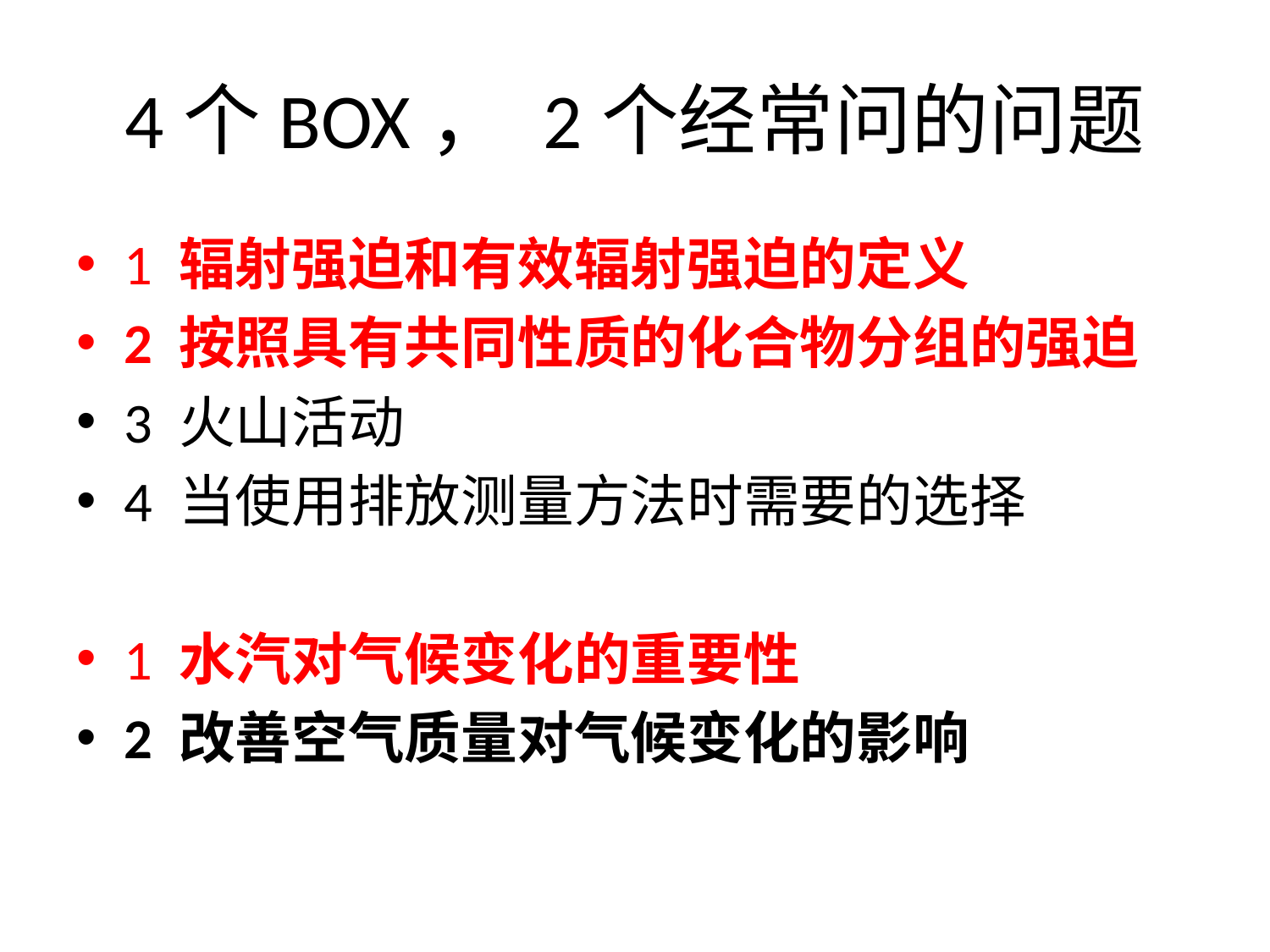

# 4个BOX， 2个经常问的问题
1 辐射强迫和有效辐射强迫的定义
2 按照具有共同性质的化合物分组的强迫
3 火山活动
4 当使用排放测量方法时需要的选择

1 水汽对气候变化的重要性
2 改善空气质量对气候变化的影响